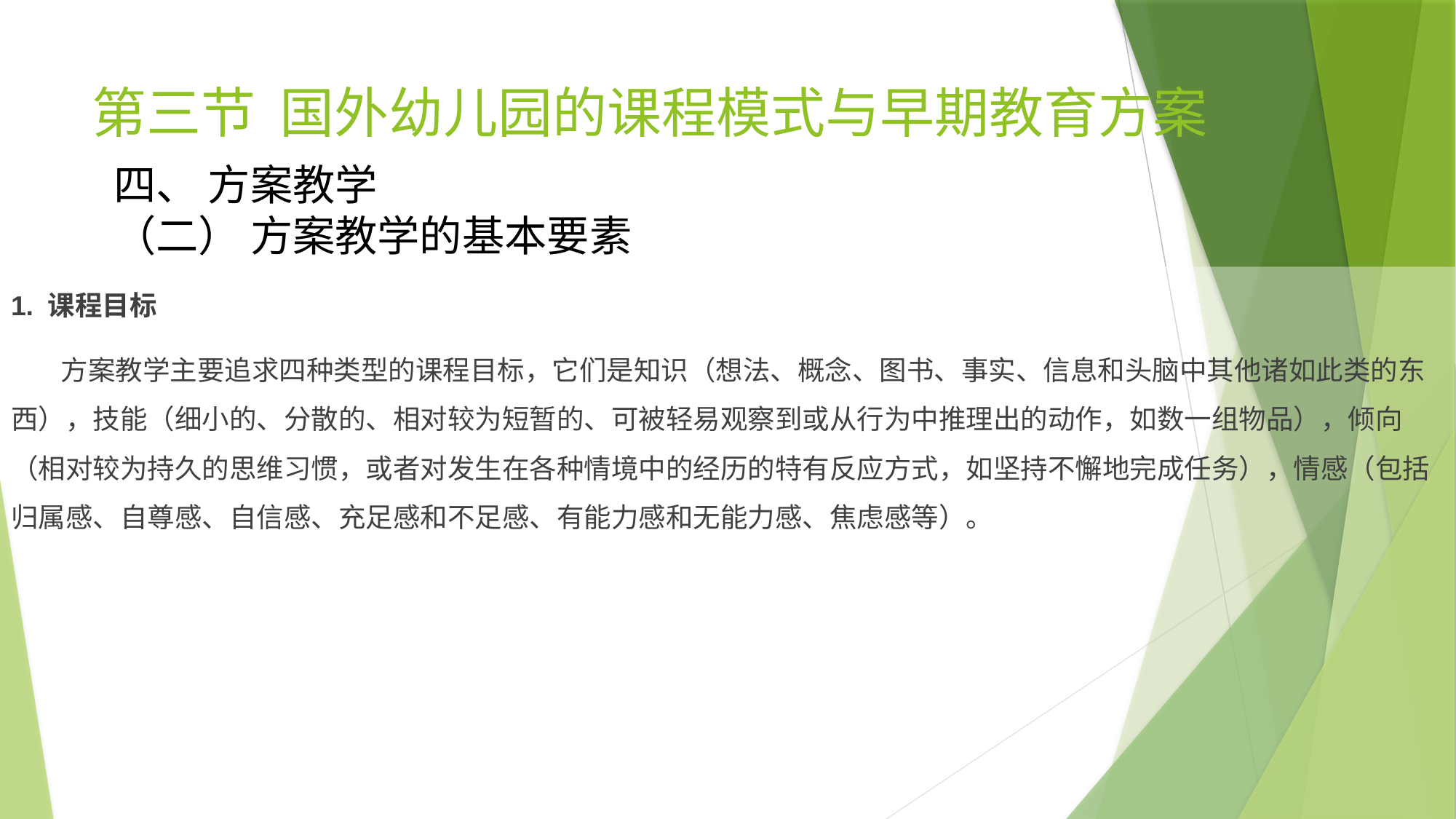

# 第三节  国外幼儿园的课程模式与早期教育方案
四、 方案教学
（二） 方案教学的基本要素
1. 课程目标
       方案教学主要追求四种类型的课程目标，它们是知识（想法、概念、图书、事实、信息和头脑中其他诸如此类的东西），技能（细小的、分散的、相对较为短暂的、可被轻易观察到或从行为中推理出的动作，如数一组物品），倾向（相对较为持久的思维习惯，或者对发生在各种情境中的经历的特有反应方式，如坚持不懈地完成任务），情感（包括归属感、自尊感、自信感、充足感和不足感、有能力感和无能力感、焦虑感等）。